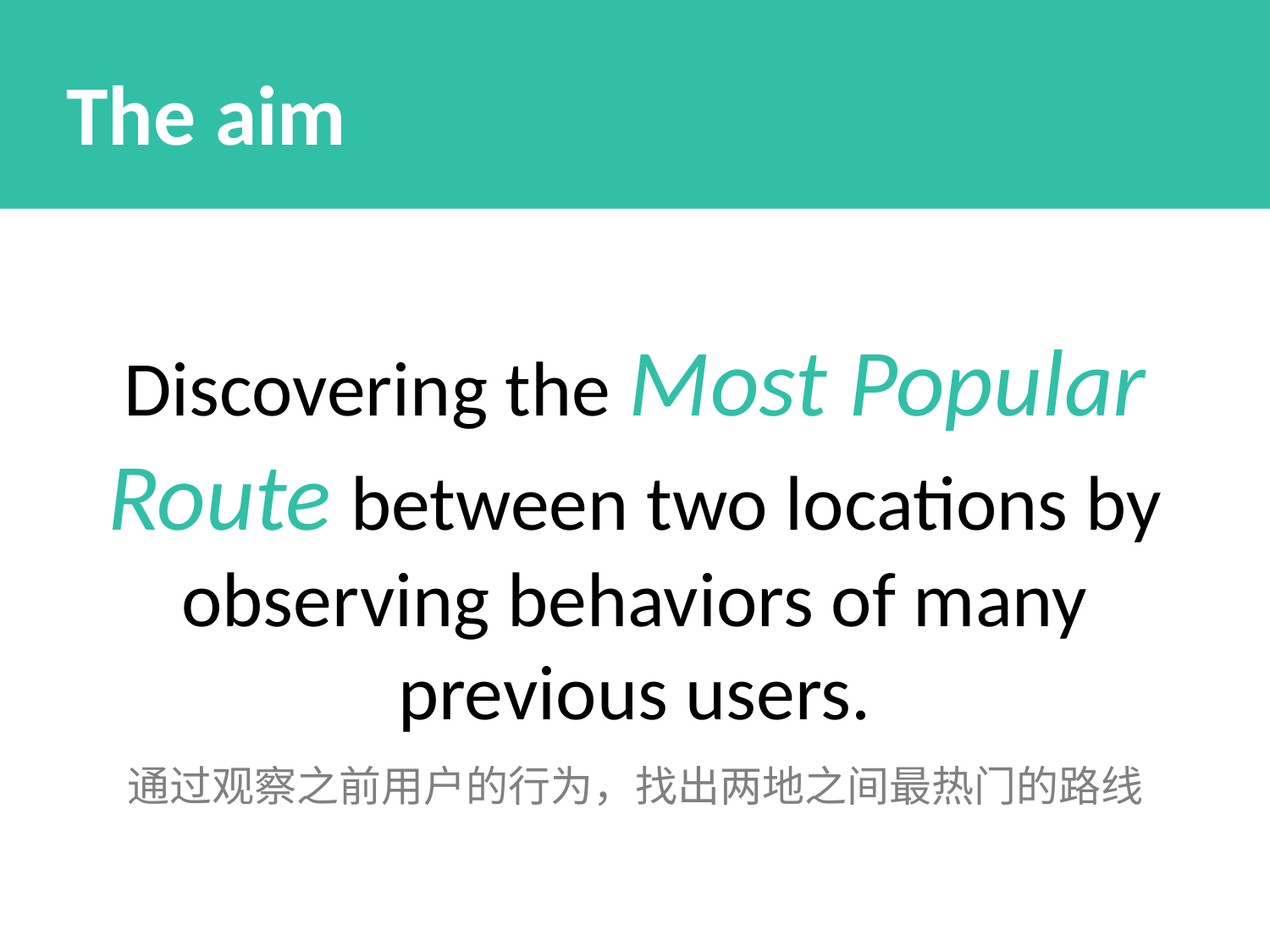

The aim
Discovering the Most Popular Route between two locations by observing behaviors of many previous users.
通过观察之前用户的行为，找出两地之间最热门的路线